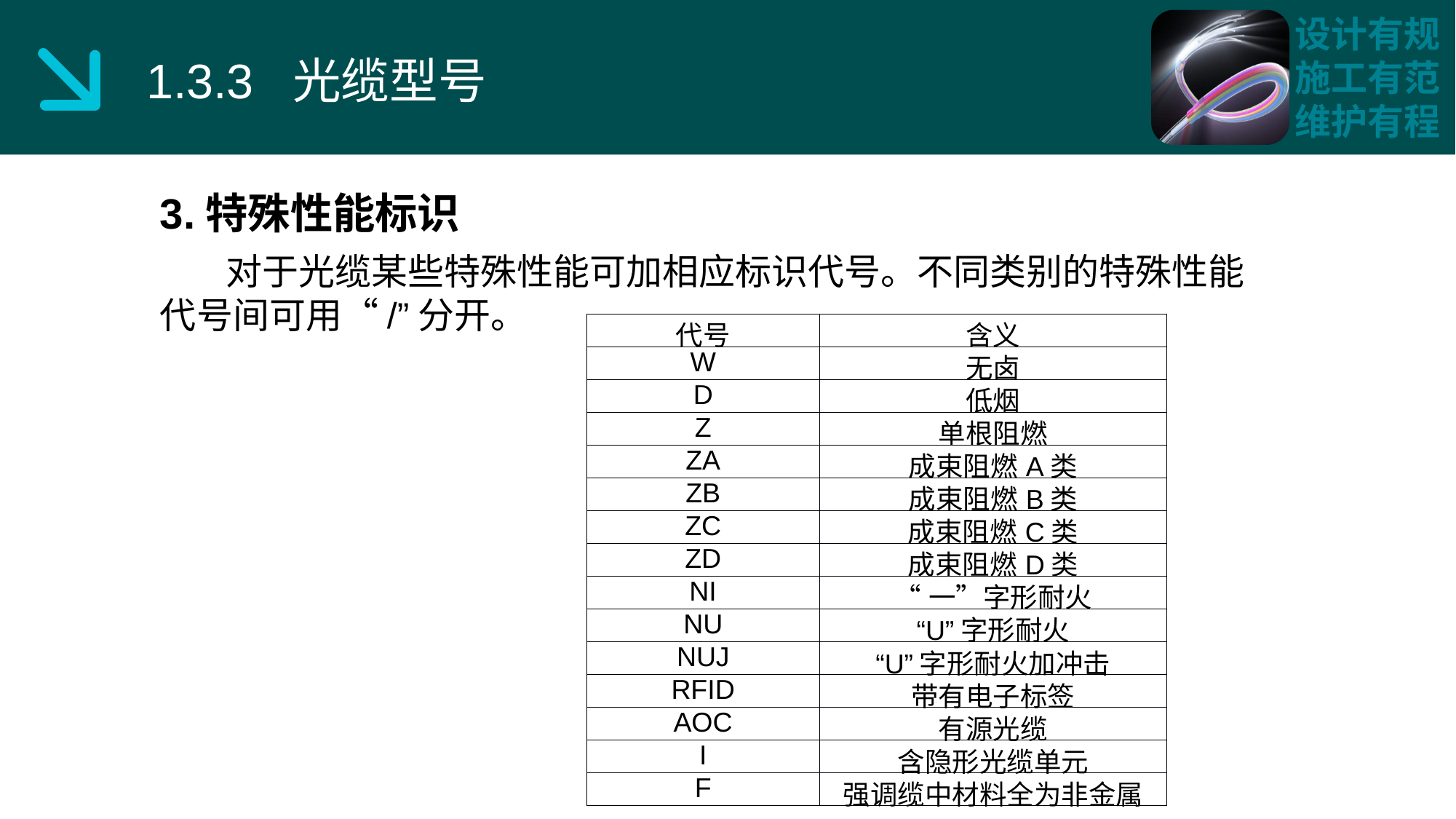

1.3.3  光缆型号

3.特殊性能标识
       对于光缆某些特殊性能可加相应标识代号。不同类别的特殊性能代号间可用“/”分开。
| 代号 | 含义 |
| --- | --- |
| W | 无卤 |
| D | 低烟 |
| Z | 单根阻燃 |
| ZA | 成束阻燃A类 |
| ZB | 成束阻燃B类 |
| ZC | 成束阻燃C类 |
| ZD | 成束阻燃D类 |
| NI | “一”字形耐火 |
| NU | “U”字形耐火 |
| NUJ | “U”字形耐火加冲击 |
| RFID | 带有电子标签 |
| AOC | 有源光缆 |
| I | 含隐形光缆单元 |
| F | 强调缆中材料全为非金属 |